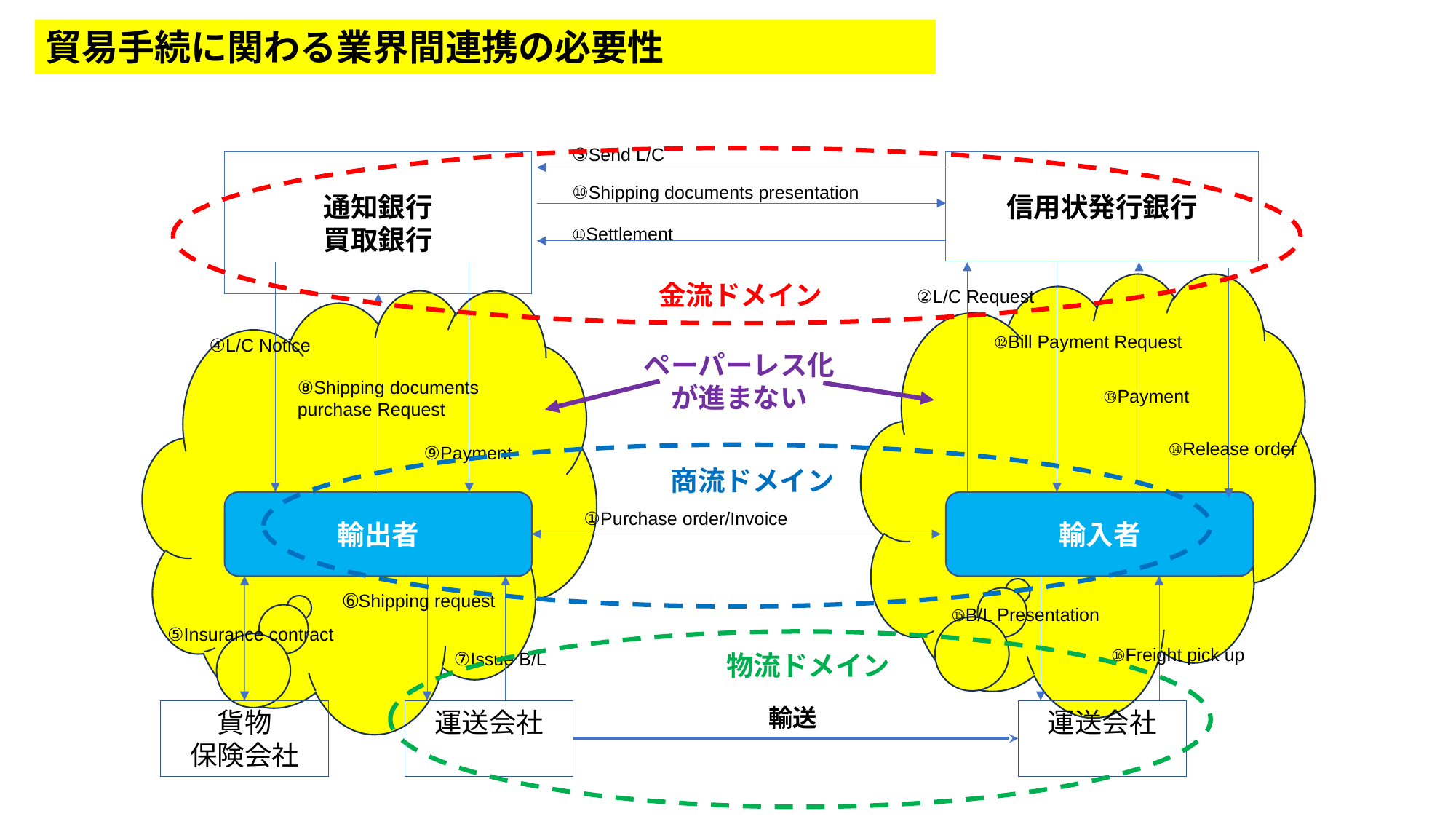

貿易手続に関わる業界間連携の必要性
③Send L/C

通知銀行
買取銀行

信用状発行銀行

⑩Shipping documents presentation
⑪Settlement

金流ドメイン
②L/C Request

⑫Bill Payment Request
④L/C Notice
ペーパーレス化
が進まない
⑧Shipping documents purchase Request
⑬Payment
⑭Release order
⑨Payment

商流ドメイン
輸入者
輸出者
①Purchase order/Invoice
➅Shipping request
⑮B/L Presentation
⑤Insurance contract

⑯Freight pick up
⑦Issue B/L
物流ドメイン
輸送
貨物
保険会社
運送会社

運送会社